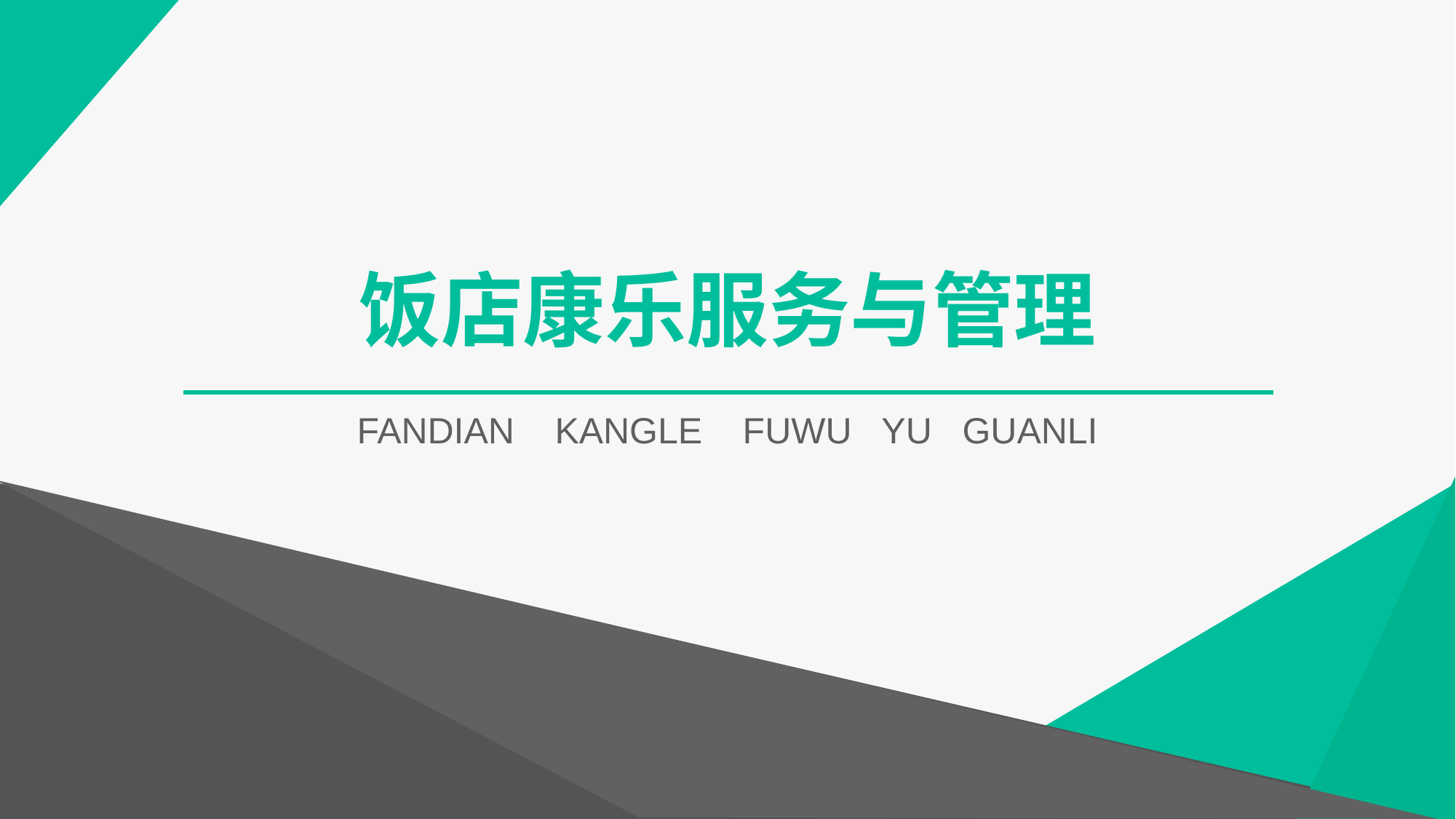

# 饭店康乐服务与管理
FANDIAN    KANGLE    FUWU   YU   GUANLI